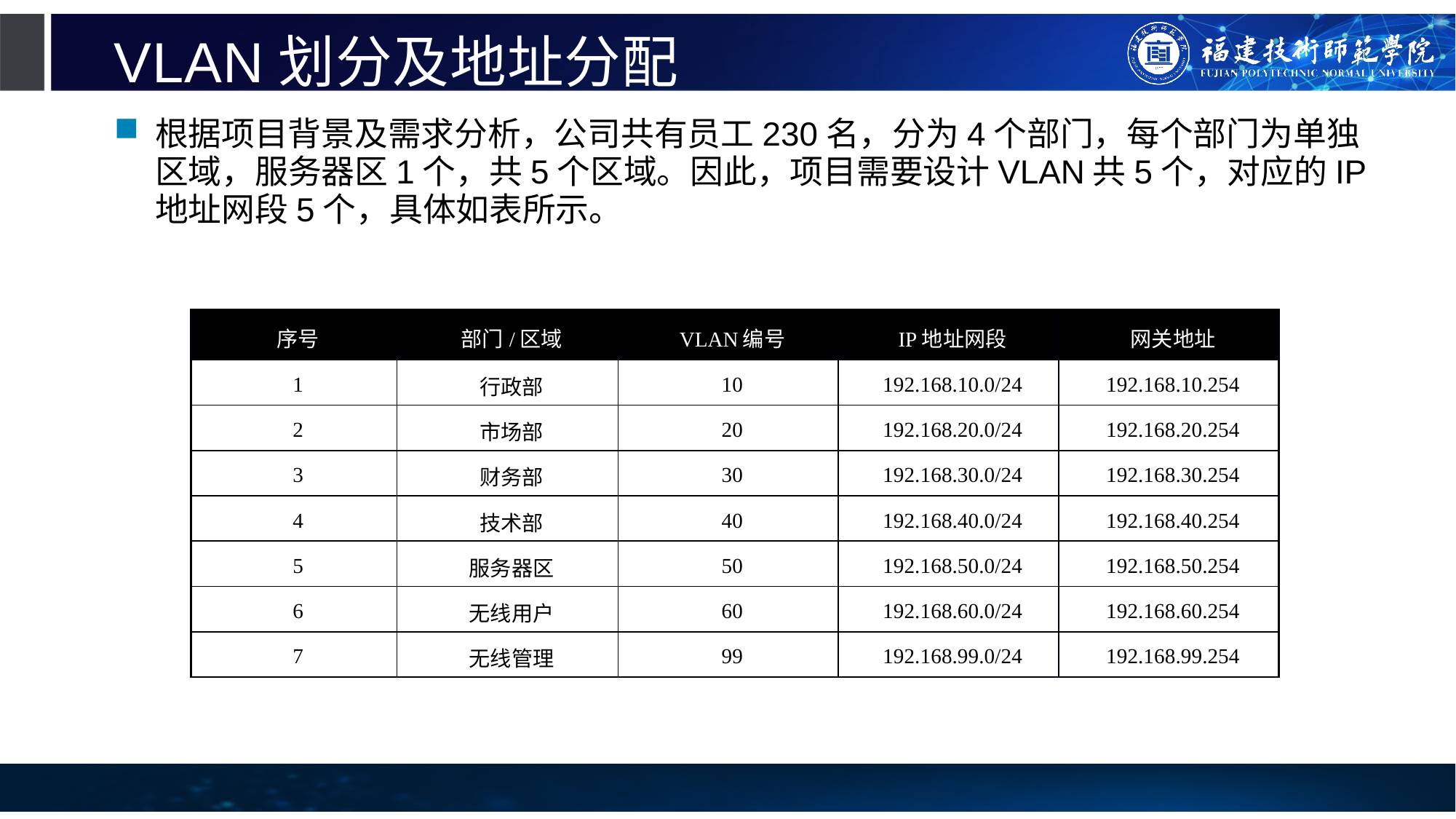

# VLAN划分及地址分配
根据项目背景及需求分析，公司共有员工230名，分为4个部门，每个部门为单独区域，服务器区1个，共5个区域。因此，项目需要设计VLAN共5个，对应的IP地址网段5个，具体如表所示。

| 序号 | 部门/区域 | VLAN编号 | IP地址网段 | 网关地址 |
| --- | --- | --- | --- | --- |
| 1 | 行政部 | 10 | 192.168.10.0/24 | 192.168.10.254 |
| 2 | 市场部 | 20 | 192.168.20.0/24 | 192.168.20.254 |
| 3 | 财务部 | 30 | 192.168.30.0/24 | 192.168.30.254 |
| 4 | 技术部 | 40 | 192.168.40.0/24 | 192.168.40.254 |
| 5 | 服务器区 | 50 | 192.168.50.0/24 | 192.168.50.254 |
| 6 | 无线用户 | 60 | 192.168.60.0/24 | 192.168.60.254 |
| 7 | 无线管理 | 99 | 192.168.99.0/24 | 192.168.99.254 |